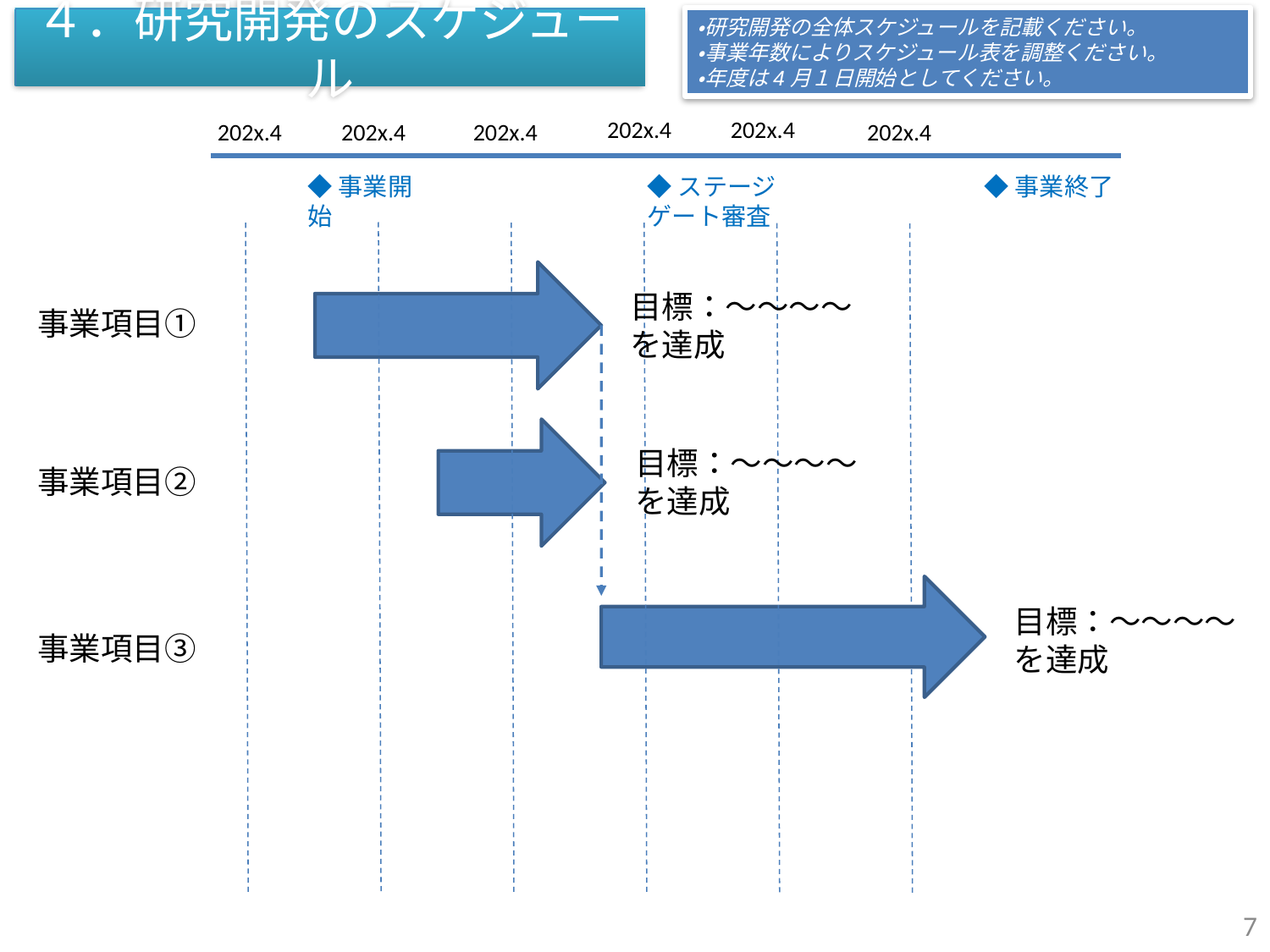

・研究開発の全体スケジュールを記載ください。
・事業年数によりスケジュール表を調整ください。
・年度は4月１日開始としてください。
４．研究開発のスケジュール
202x.4
202x.4
202x.4
202x.4
202x.4
202x.4
◆事業開始
◆ステージゲート審査
◆事業終了

目標：～～～～を達成
事業項目①

目標：～～～～を達成
事業項目②

目標：～～～～を達成
事業項目③
7